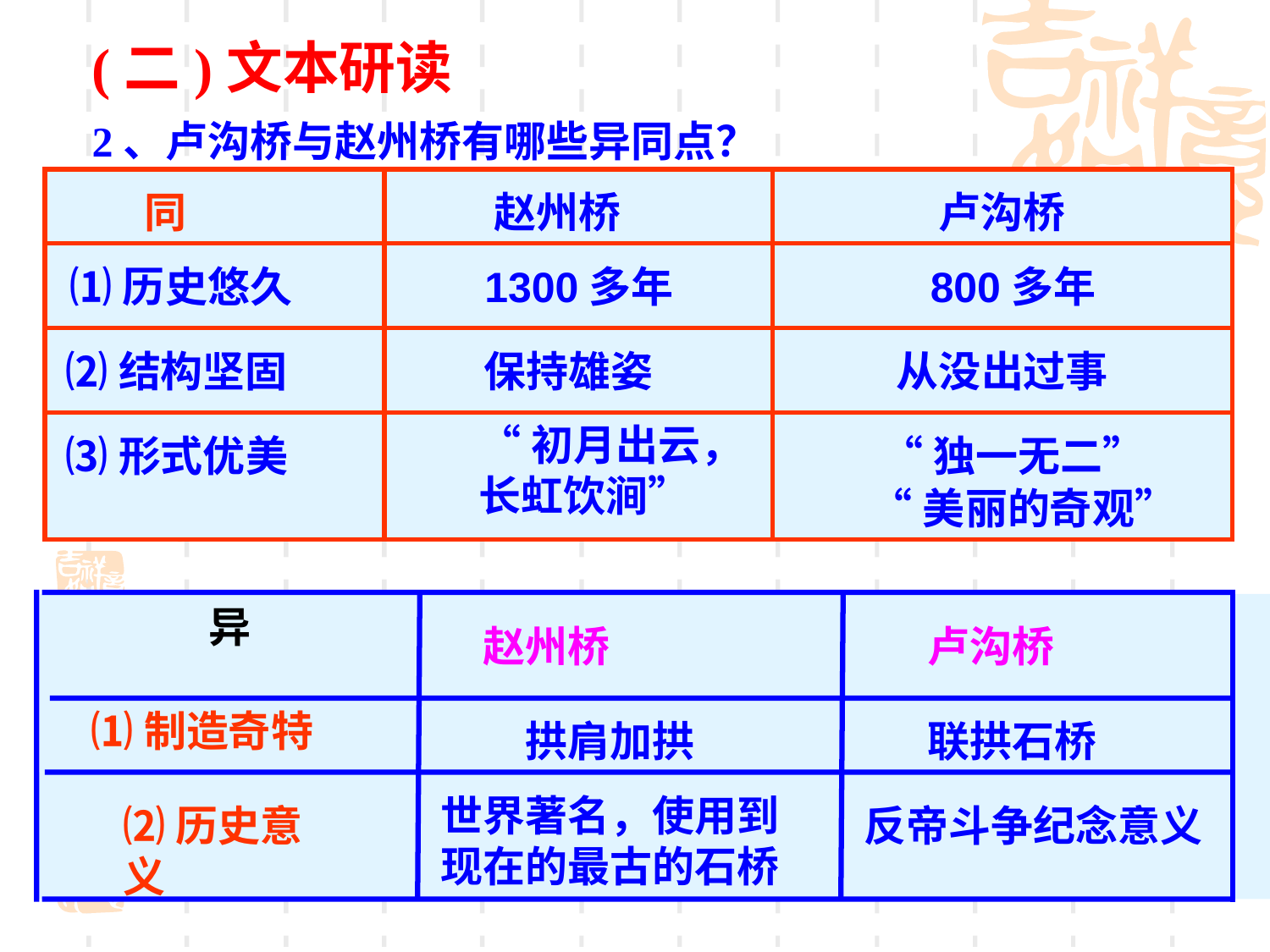

(二)文本研读
2、卢沟桥与赵州桥有哪些异同点？
|  |  |  |
| --- | --- | --- |
|  |  |  |
|  |  |  |
|  |  |  |
同
赵州桥
卢沟桥
⑴历史悠久
1300多年
800多年
⑵结构坚固
保持雄姿
从没出过事
“初月出云，
长虹饮涧”
⑶形式优美
“独一无二”
“美丽的奇观”

异

赵州桥
卢沟桥

⑴制造奇特
拱肩加拱
联拱石桥

世界著名，使用到现在的最古的石桥
⑵历史意义
反帝斗争纪念意义